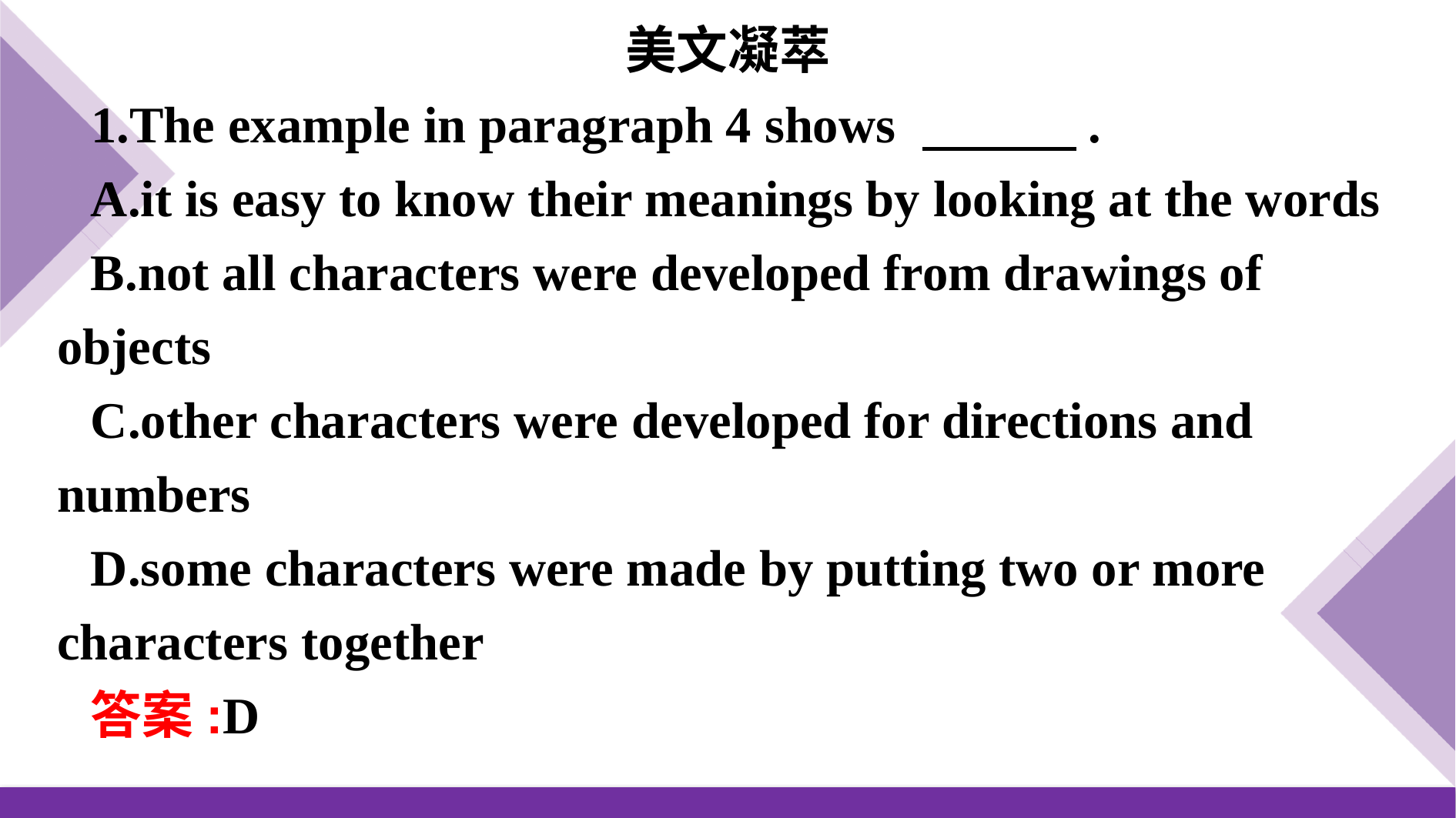

美文凝萃
1.The example in paragraph 4 shows 　　　.
A.it is easy to know their meanings by looking at the words
B.not all characters were developed from drawings of objects
C.other characters were developed for directions and numbers
D.some characters were made by putting two or more characters together
答案:D